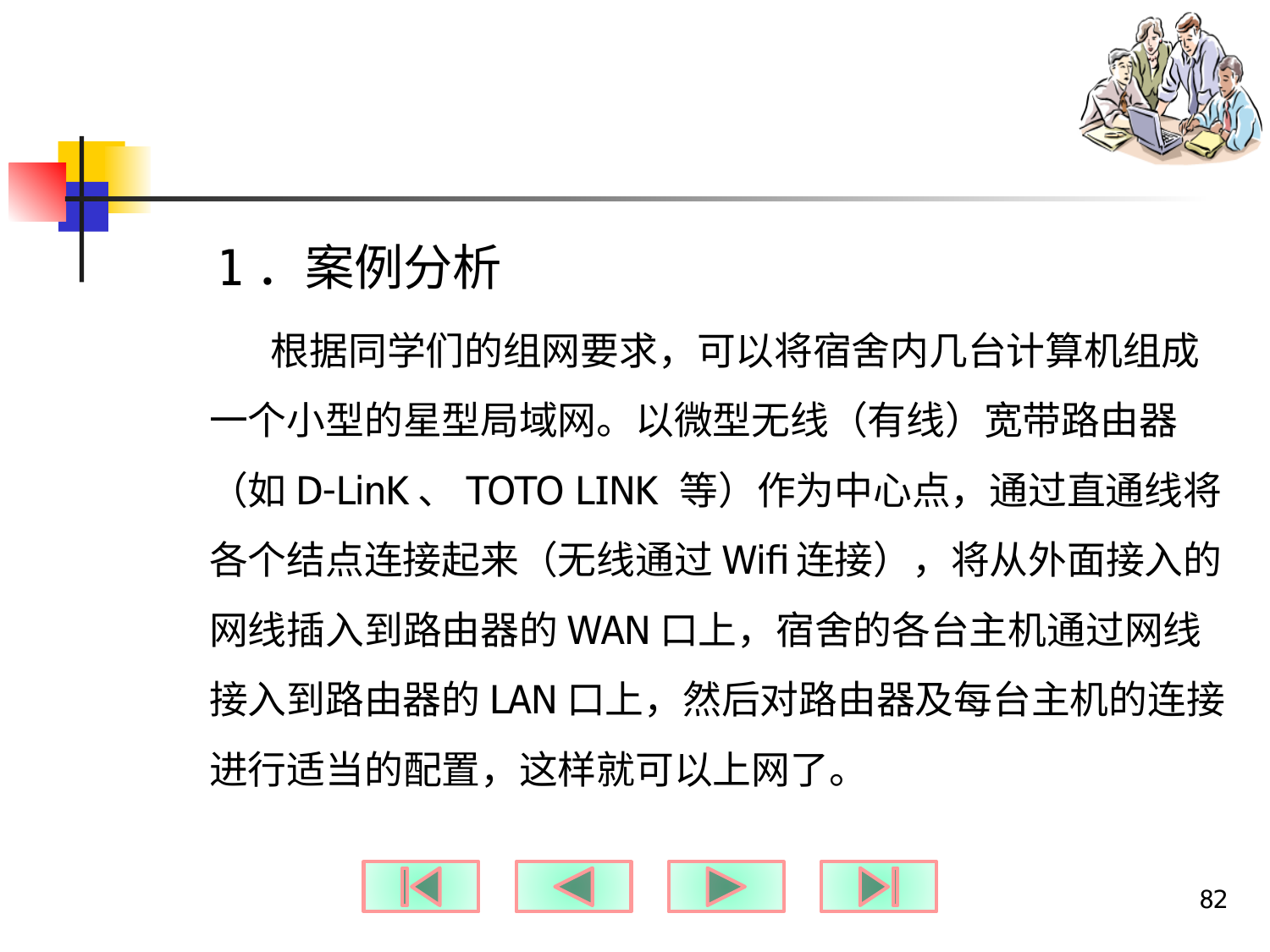

#
1．案例分析
      根据同学们的组网要求，可以将宿舍内几台计算机组成一个小型的星型局域网。以微型无线（有线）宽带路由器（如D-LinK、TOTO LINK 等）作为中心点，通过直通线将各个结点连接起来（无线通过Wifi连接），将从外面接入的网线插入到路由器的WAN口上，宿舍的各台主机通过网线接入到路由器的LAN口上，然后对路由器及每台主机的连接进行适当的配置，这样就可以上网了。
82